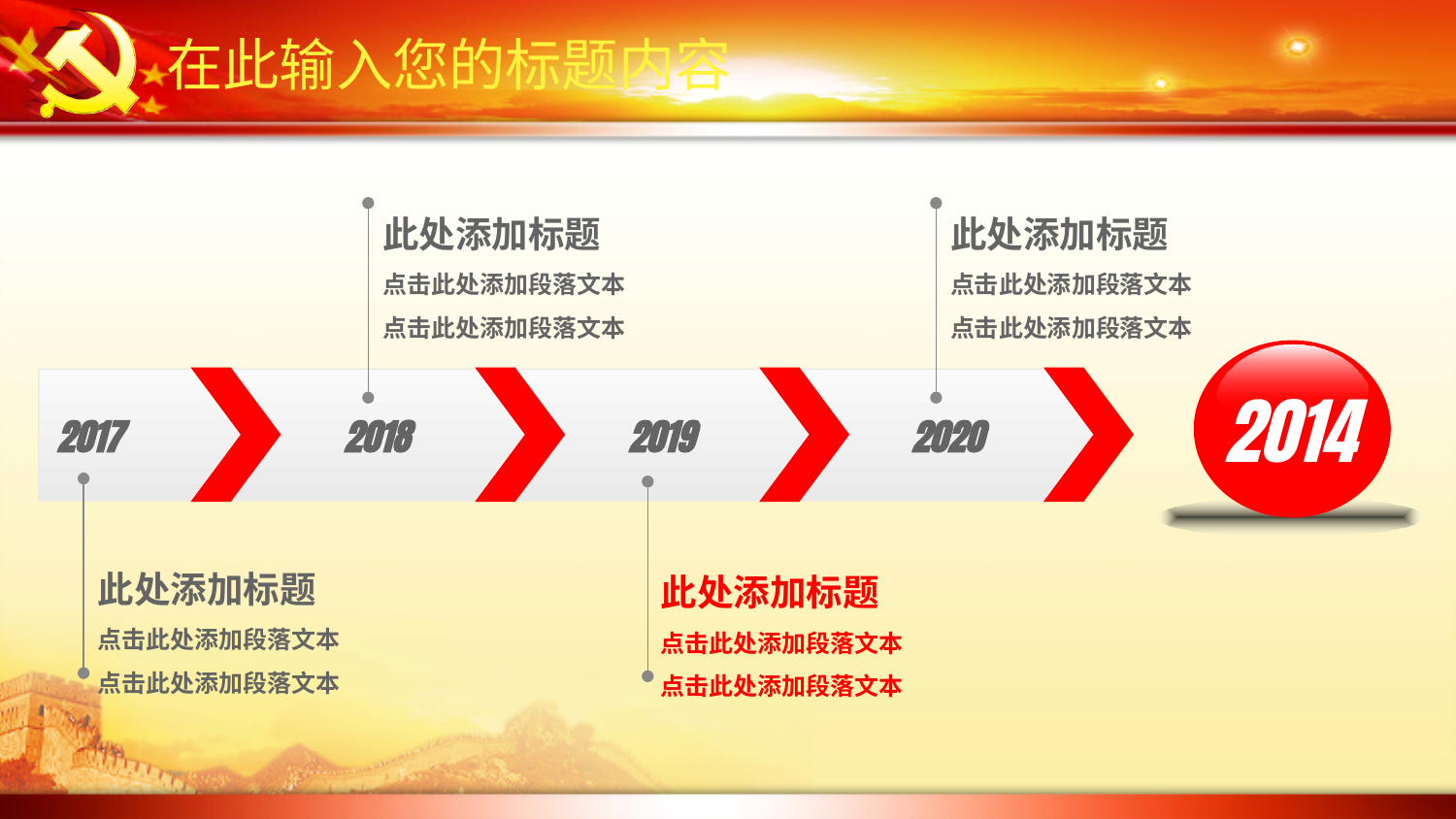

在此输入您的标题内容
此处添加标题
点击此处添加段落文本
点击此处添加段落文本
此处添加标题
点击此处添加段落文本
点击此处添加段落文本

2014

2017
2018
2019
2020
此处添加标题
点击此处添加段落文本
点击此处添加段落文本
此处添加标题
点击此处添加段落文本
点击此处添加段落文本